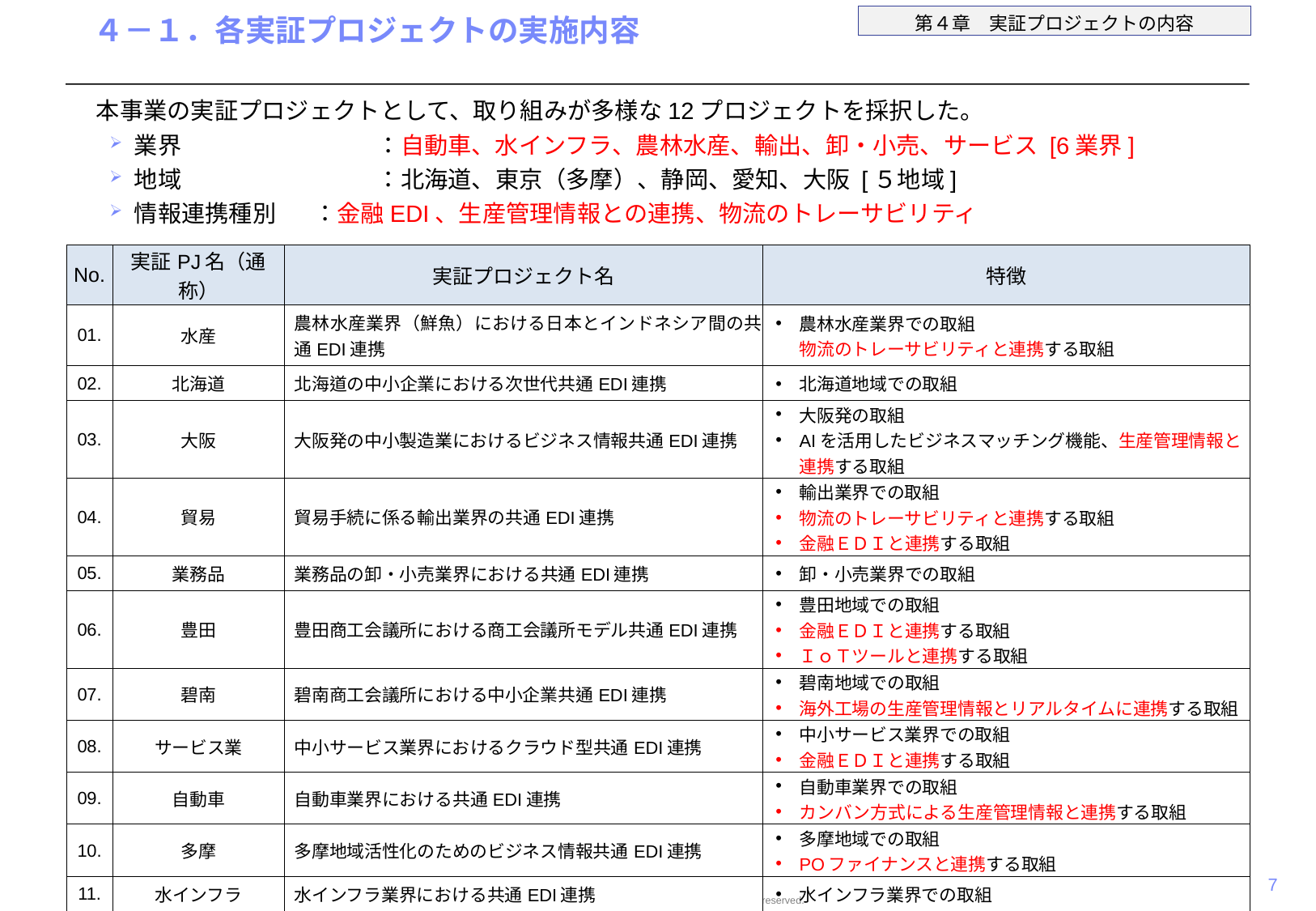

# ４－１．各実証プロジェクトの実施内容
　本事業の実証プロジェクトとして、取り組みが多様な12プロジェクトを採択した。
業界		：自動車、水インフラ、農林水産、輸出、卸・小売、サービス [6業界]
地域		：北海道、東京（多摩）、静岡、愛知、大阪 [５地域]
情報連携種別	：金融EDI、生産管理情報との連携、物流のトレーサビリティ
| No. | 実証PJ名（通称） | 実証プロジェクト名 | 特徴 |
| --- | --- | --- | --- |
| 01. | 水産 | 農林水産業界（鮮魚）における日本とインドネシア間の共通EDI連携 | 農林水産業界での取組 物流のトレーサビリティと連携する取組 |
| 02. | 北海道 | 北海道の中小企業における次世代共通EDI連携 | 北海道地域での取組 |
| 03. | 大阪 | 大阪発の中小製造業におけるビジネス情報共通EDI連携 | 大阪発の取組 AIを活用したビジネスマッチング機能、生産管理情報と連携する取組 |
| 04. | 貿易 | 貿易手続に係る輸出業界の共通EDI連携 | 輸出業界での取組 物流のトレーサビリティと連携する取組 金融ＥＤＩと連携する取組 |
| 05. | 業務品 | 業務品の卸・小売業界における共通EDI連携 | 卸・小売業界での取組 |
| 06. | 豊田 | 豊田商工会議所における商工会議所モデル共通EDI連携 | 豊田地域での取組 金融ＥＤＩと連携する取組 ＩｏＴツールと連携する取組 |
| 07. | 碧南 | 碧南商工会議所における中小企業共通EDI連携 | 碧南地域での取組 海外工場の生産管理情報とリアルタイムに連携する取組 |
| 08. | サービス業 | 中小サービス業界におけるクラウド型共通EDI連携 | 中小サービス業界での取組 金融ＥＤＩと連携する取組 |
| 09. | 自動車 | 自動車業界における共通EDI連携 | 自動車業界での取組 カンバン方式による生産管理情報と連携する取組 |
| 10. | 多摩 | 多摩地域活性化のためのビジネス情報共通EDI連携 | 多摩地域での取組 POファイナンスと連携する取組 |
| 11. | 水インフラ | 水インフラ業界における共通EDI連携 | 水インフラ業界での取組 |
| 12. | 静岡 | 静岡発エンジニアリングチェーンにおける共通EDI連携 | 静岡地域での取組 設計・開発情報と連携する取組 |
7